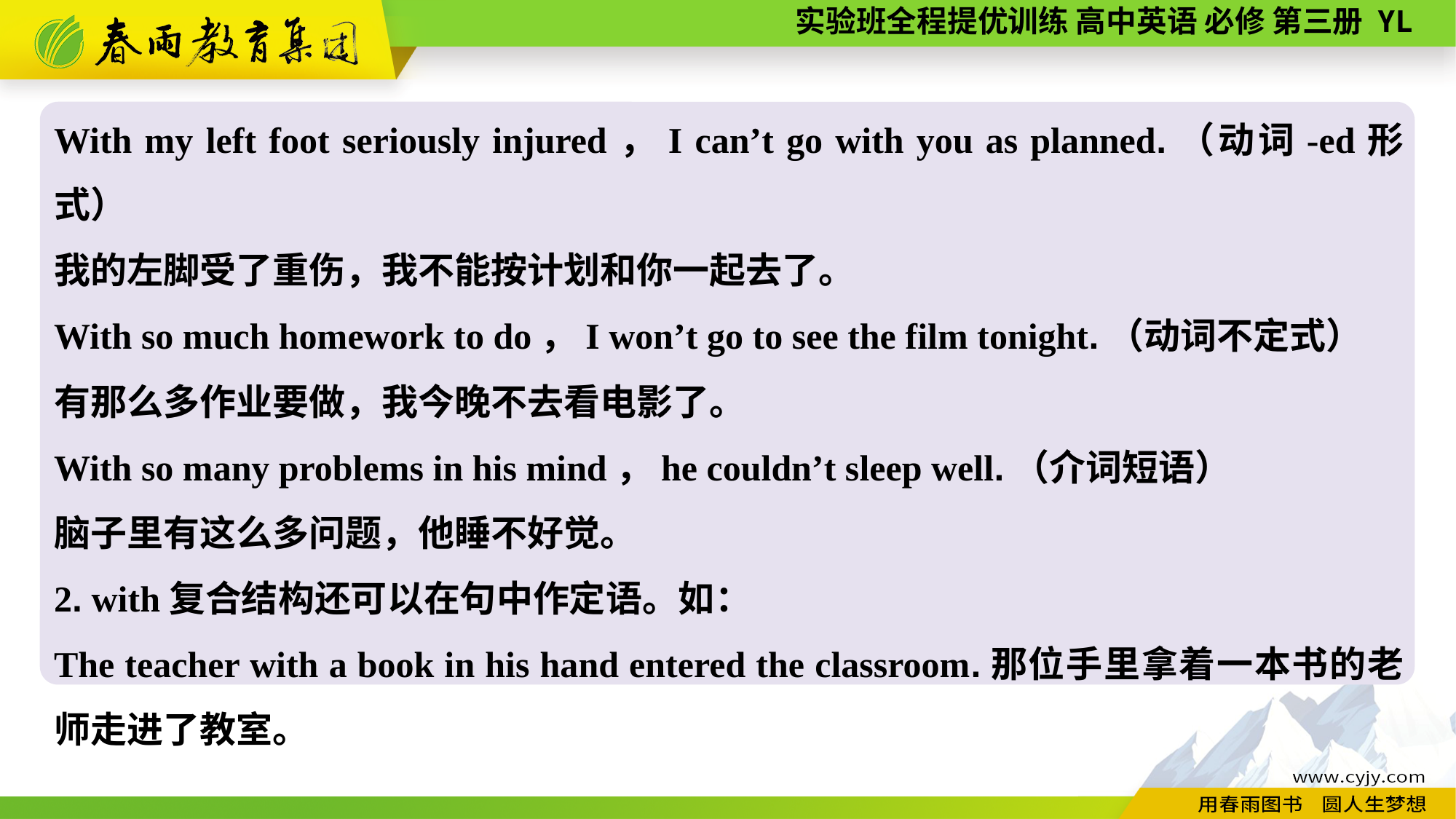

With my left foot seriously injured，I can’t go with you as planned.（动词-ed形式）
我的左脚受了重伤，我不能按计划和你一起去了。
With so much homework to do，I won’t go to see the film tonight.（动词不定式）
有那么多作业要做，我今晚不去看电影了。
With so many problems in his mind，he couldn’t sleep well.（介词短语）
脑子里有这么多问题，他睡不好觉。
2. with复合结构还可以在句中作定语。如：
The teacher with a book in his hand entered the classroom.那位手里拿着一本书的老师走进了教室。